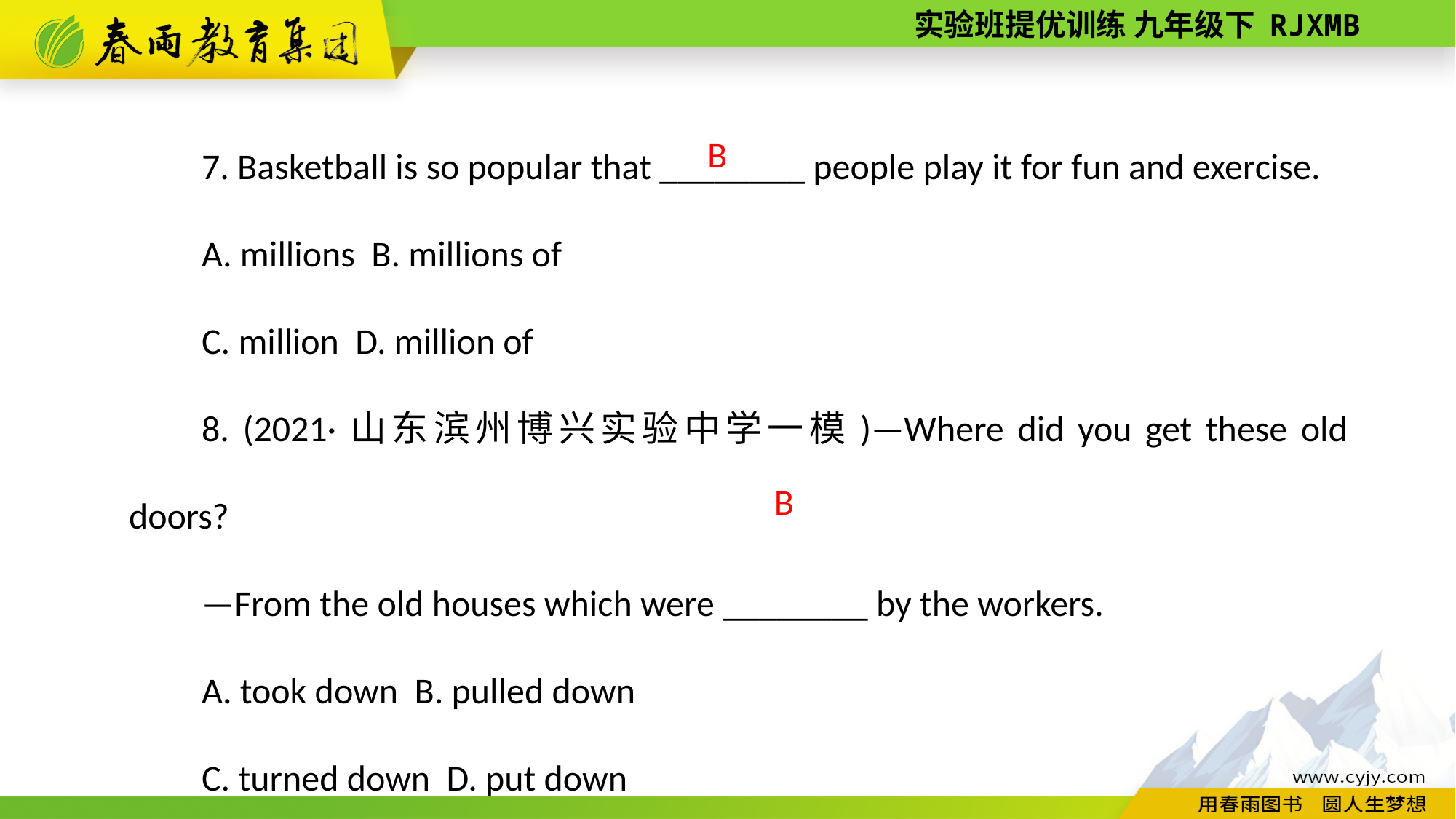

7. Basketball is so popular that ________ people play it for fun and exercise.
A. millions  B. millions of
C. million  D. million of
8. (2021·山东滨州博兴实验中学一模)—Where did you get these old doors?
—From the old houses which were ________ by the workers.
A. took down  B. pulled down
C. turned down  D. put down
B
B